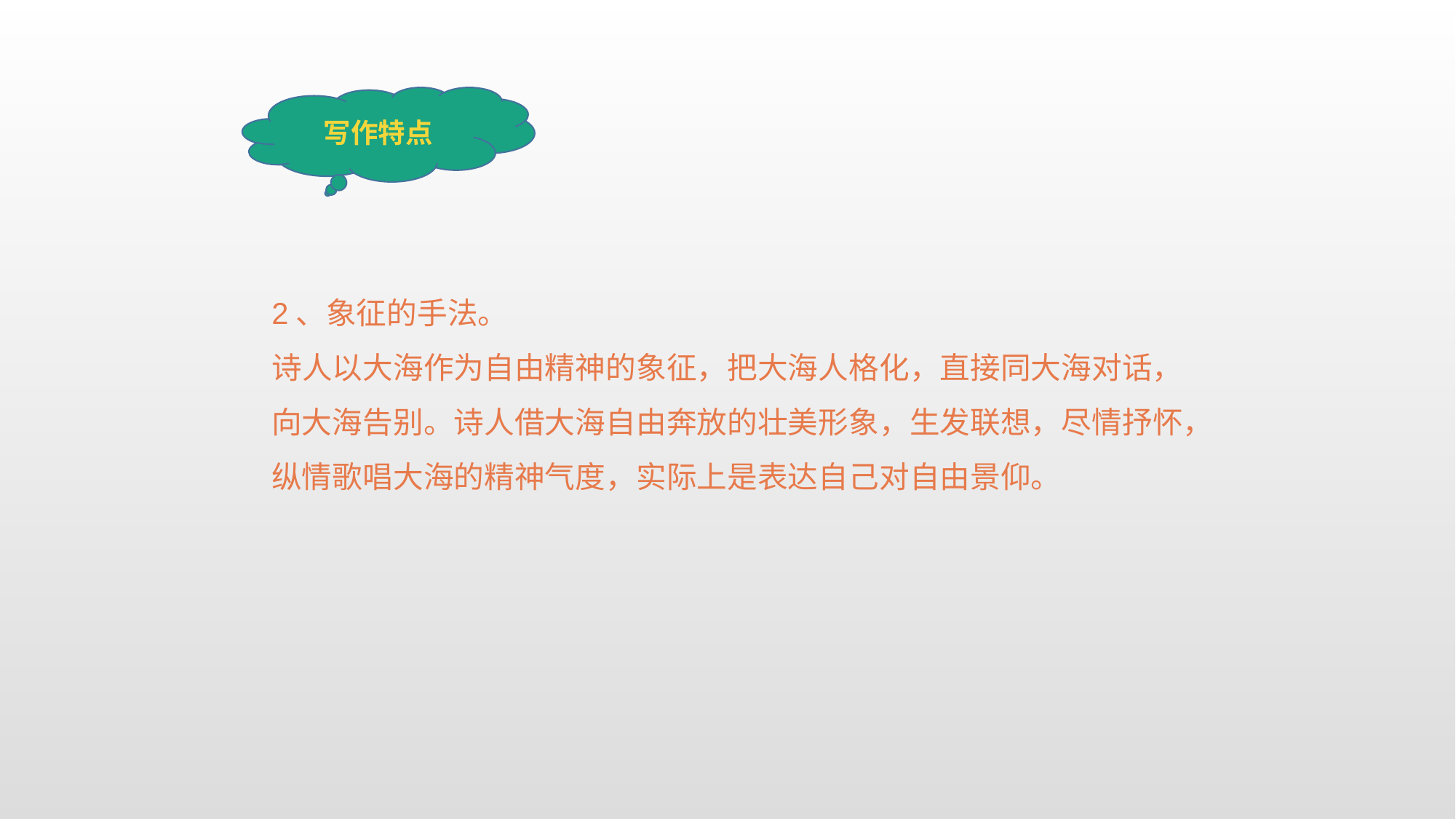

写作特点
2、象征的手法。
诗人以大海作为自由精神的象征，把大海人格化，直接同大海对话，向大海告别。诗人借大海自由奔放的壮美形象，生发联想，尽情抒怀，纵情歌唱大海的精神气度，实际上是表达自己对自由景仰。